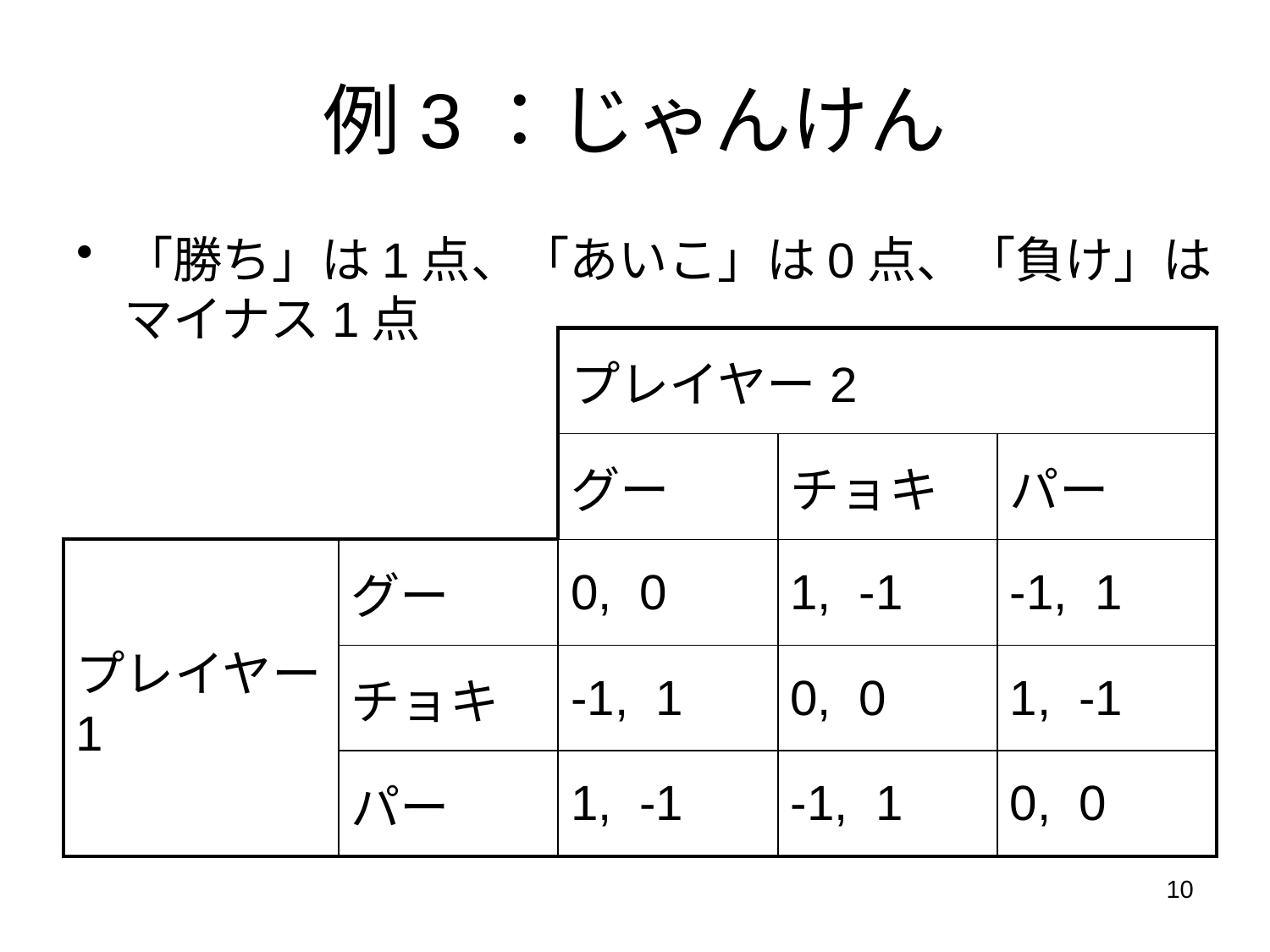

# 例3：じゃんけん
「勝ち」は1点、「あいこ」は0点、「負け」はマイナス1点
|  |  | プレイヤー2 |  |  |
| --- | --- | --- | --- | --- |
|  |  | グー | チョキ | パー |
| プレイヤー1 | グー | 0, 0 | 1, -1 | -1, 1 |
|  | チョキ | -1, 1 | 0, 0 | 1, -1 |
|  | パー | 1, -1 | -1, 1 | 0, 0 |
10